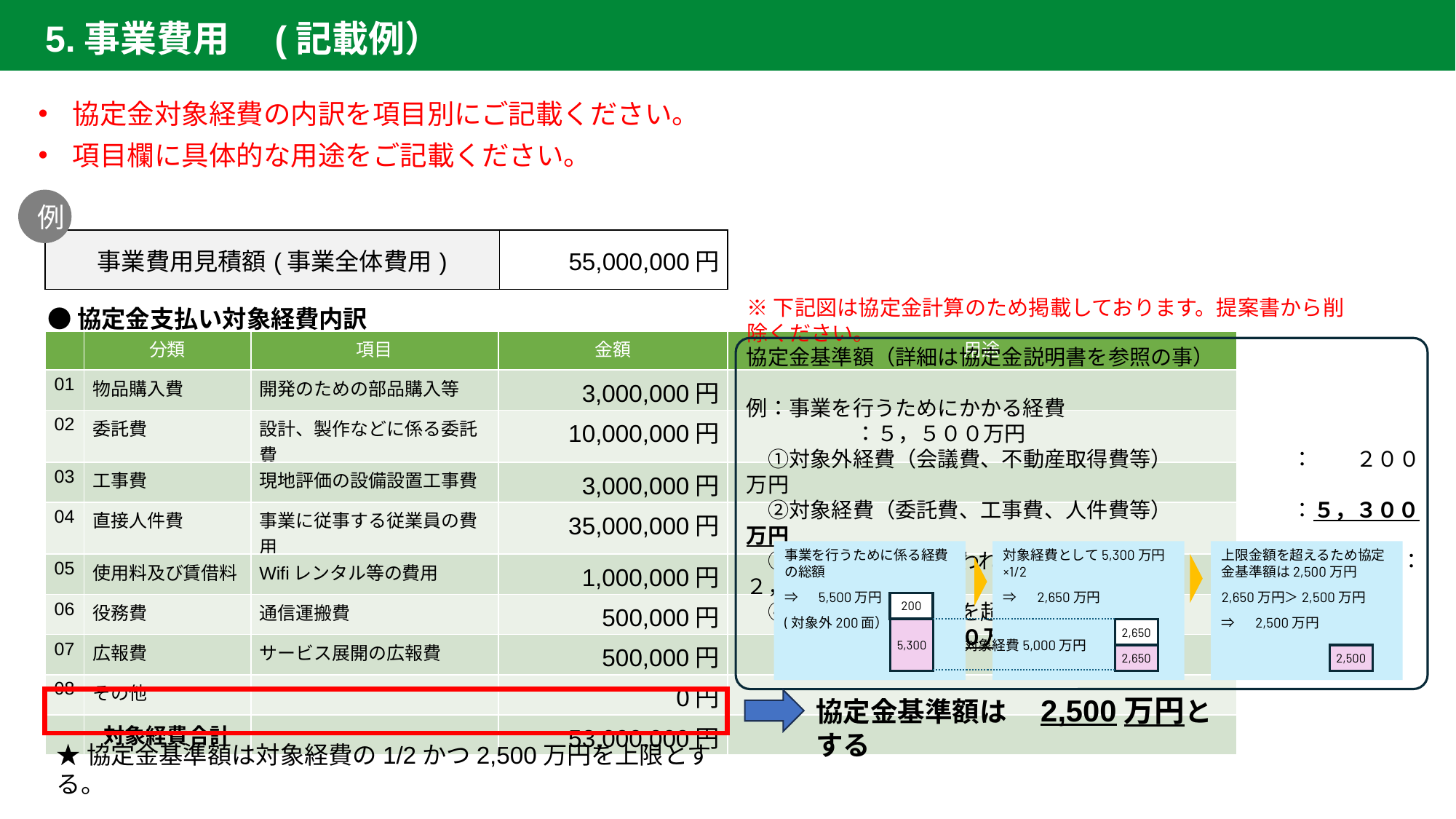

5.事業費用　(記載例）
協定金対象経費の内訳を項目別にご記載ください。
項目欄に具体的な用途をご記載ください。

例
| 事業費用見積額(事業全体費用) | 55,000,000円 |
| --- | --- |
※下記図は協定金計算のため掲載しております。提案書から削除ください。
●協定金支払い対象経費内訳
|  | 分類 | 項目 | 金額 | 用途 |
| --- | --- | --- | --- | --- |
| 01 | 物品購入費 | 開発のための部品購入等 | 3,000,000円 |  |
| 02 | 委託費 | 設計、製作などに係る委託費 | 10,000,000円 |  |
| 03 | 工事費 | 現地評価の設備設置工事費 | 3,000,000円 |  |
| 04 | 直接人件費 | 事業に従事する従業員の費用 | 35,000,000円 |  |
| 05 | 使用料及び賃借料 | Wifiレンタル等の費用 | 1,000,000円 |  |
| 06 | 役務費 | 通信運搬費 | 500,000円 |  |
| 07 | 広報費 | サービス展開の広報費 | 500,000円 |  |
| 08 | その他 |  | 0円 |  |
|  | 対象経費合計 |  | 53,000,000円 |  |

協定金基準額（詳細は協定金説明書を参照の事）

例：事業を行うためにかかる経費　				：５，５００万円
　①対象外経費（会議費、不動産取得費等）		：　　２００万円
　②対象経費（委託費、工事費、人件費等）		：５，３００万円
　③協定金として支払われる金額　②×1/2			：２，６５０万円
　④協定金の上限金額を超えた場合				：２，５００万円
事業を行うために係る経費の総額
⇒　5,500万円
(対象外200面）
対象経費として5,300万円×1/2
⇒　2,650万円
上限金額を超えるため協定金基準額は2,500万円
2,650万円＞2,500万円
⇒　2,500万円

200
5,300
2,650
対象経費5,000万円
2,650
2,500
協定金基準額は　2,500万円とする

★協定金基準額は対象経費の1/2かつ2,500万円を上限とする。